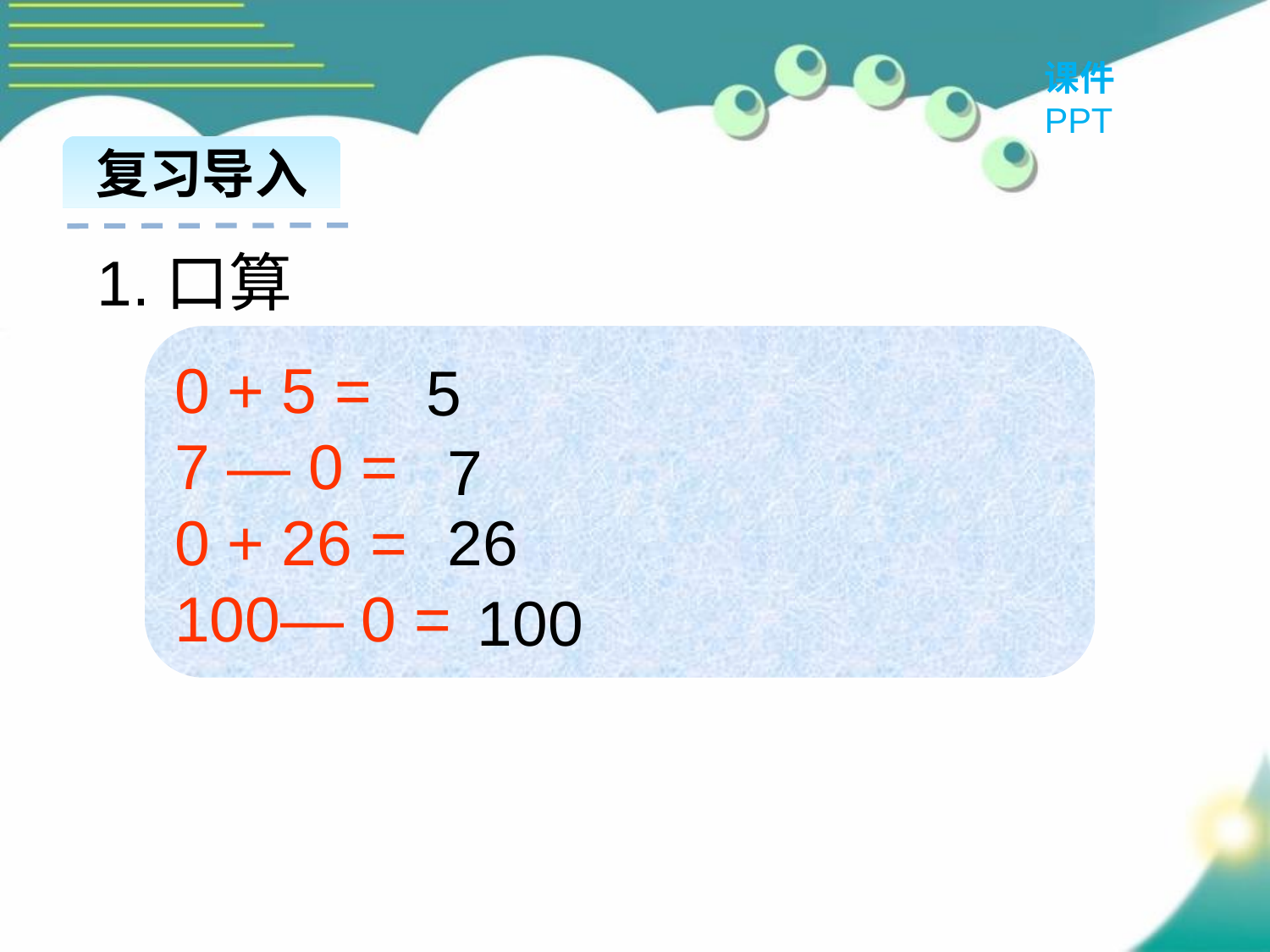

课件PPT
复习导入

1.口算
0 + 5 =
7 — 0 =
0 + 26 =
100— 0 =
5
7
26
100